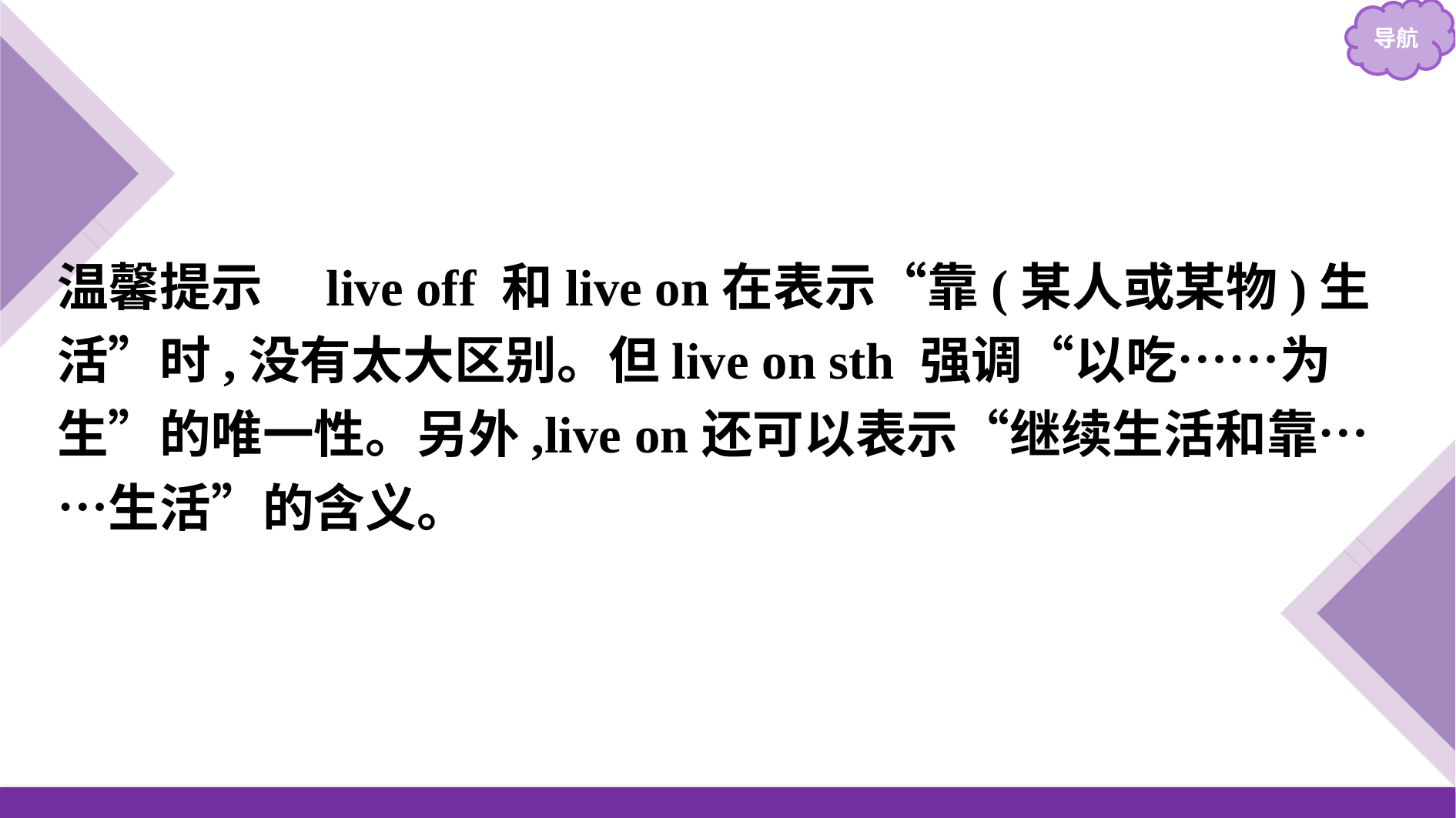

温馨提示　live off 和live on在表示“靠(某人或某物)生活”时,没有太大区别。但live on sth 强调“以吃……为生”的唯一性。另外,live on还可以表示“继续生活和靠……生活”的含义。